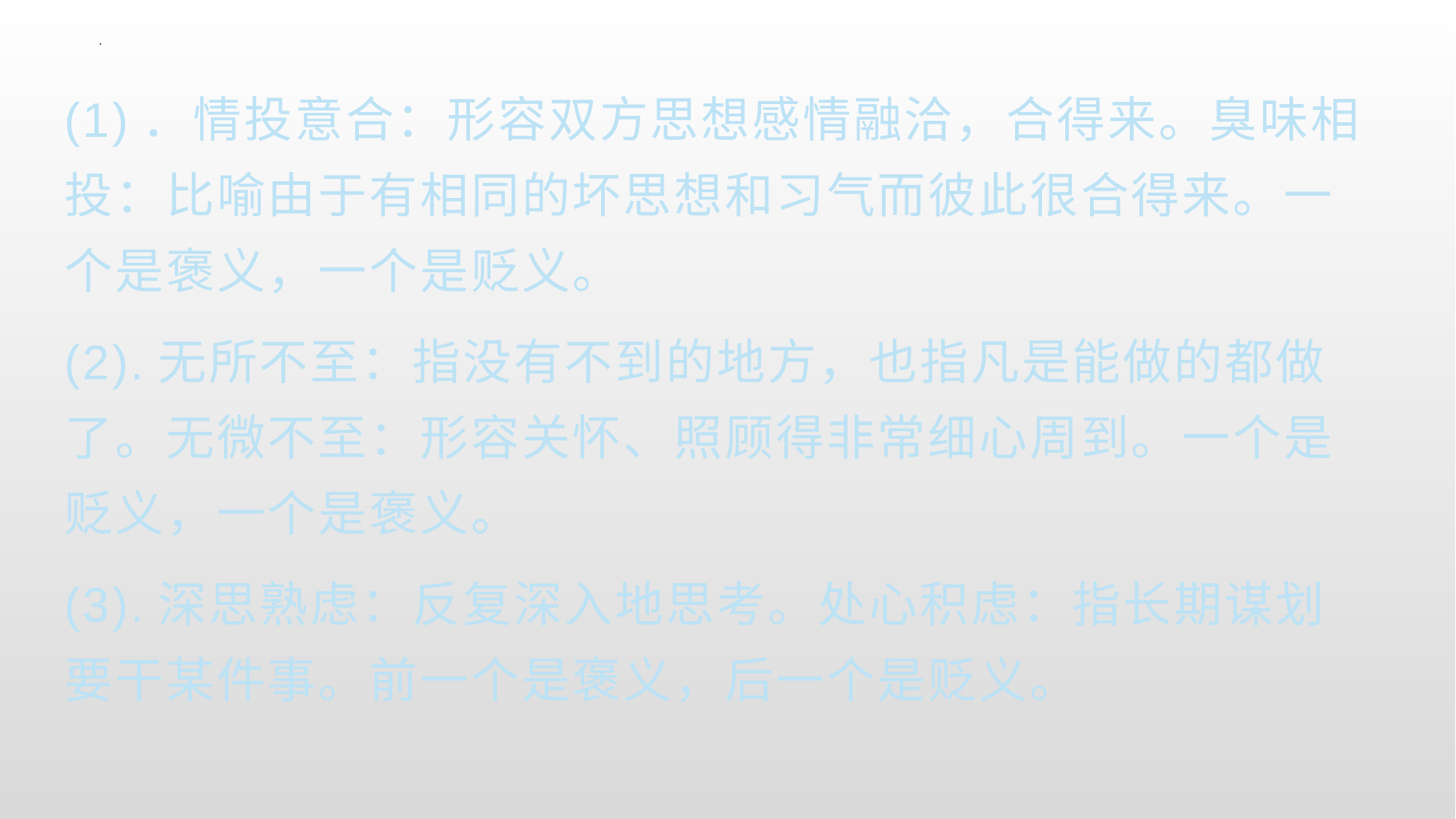

(1)．情投意合：形容双方思想感情融洽，合得来。臭味相投：比喻由于有相同的坏思想和习气而彼此很合得来。一个是褒义，一个是贬义。
(2).无所不至：指没有不到的地方，也指凡是能做的都做了。无微不至：形容关怀、照顾得非常细心周到。一个是贬义，一个是褒义。
(3).深思熟虑：反复深入地思考。处心积虑：指长期谋划要干某件事。前一个是褒义，后一个是贬义。